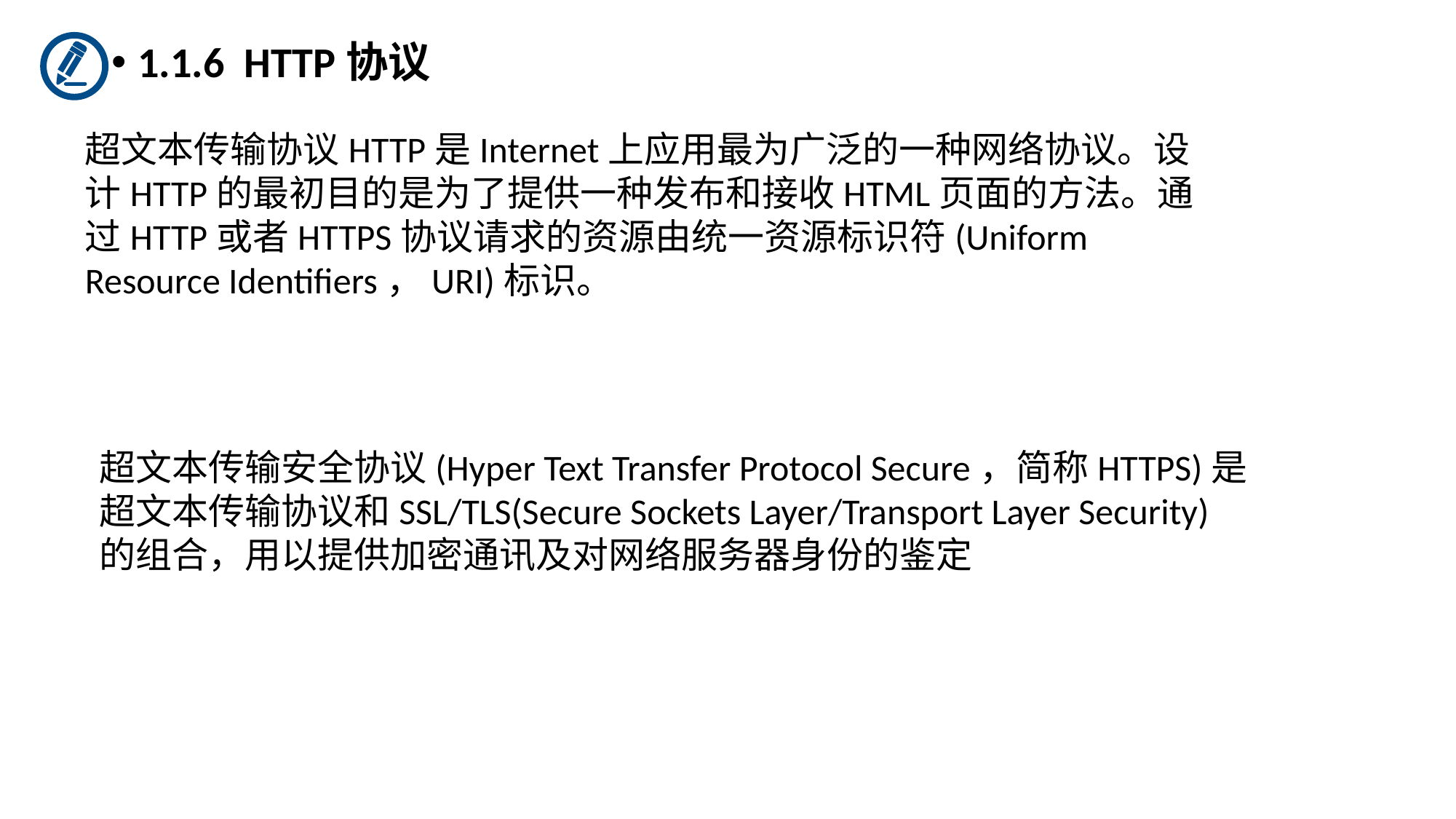

1.1.6  HTTP协议
超文本传输协议HTTP是Internet上应用最为广泛的一种网络协议。设计HTTP的最初目的是为了提供一种发布和接收HTML页面的方法。通过HTTP或者HTTPS协议请求的资源由统一资源标识符(Uniform   Resource Identifiers，URI)标识。
超文本传输安全协议(Hyper Text Transfer Protocol Secure，简称HTTPS)是超文本传输协议和SSL/TLS(Secure Sockets Layer/Transport Layer Security)的组合，用以提供加密通讯及对网络服务器身份的鉴定